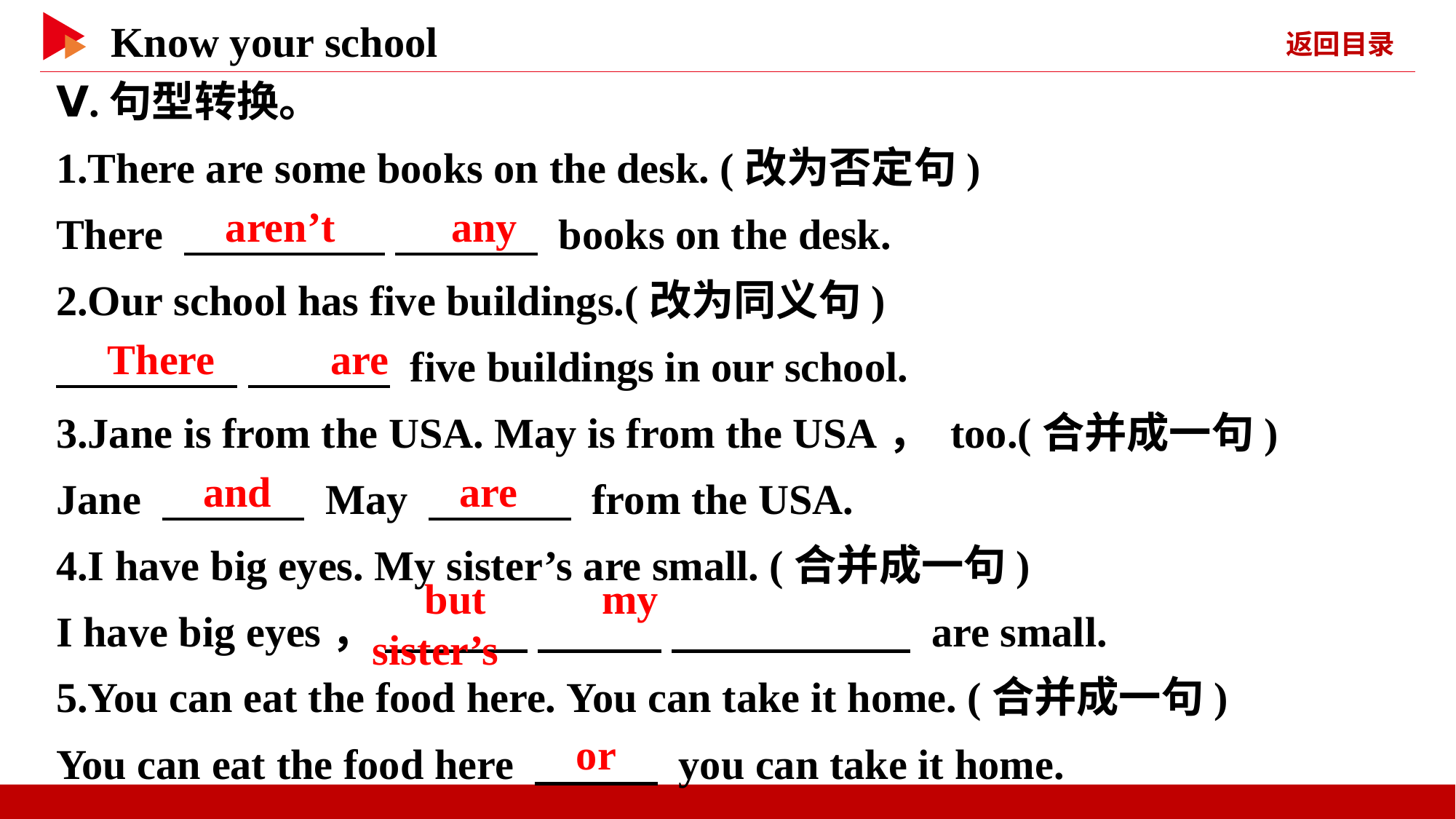

Ⅴ.句型转换。
1.There are some books on the desk. (改为否定句)
There 　            　 　      　 books on the desk.
2.Our school has five buildings.(改为同义句)
　          　 　      　 five buildings in our school.
3.Jane is from the USA. May is from the USA， too.(合并成一句)
Jane 　      　 May 　      　 from the USA.
4.I have big eyes. My sister’s are small. (合并成一句)
I have big eyes， 　      　 　    　 　                　 are small.
5.You can eat the food here. You can take it home. (合并成一句)
You can eat the food here 　    　 you can take it home.
　aren’t　 　any
　There　 　are
　and
　are
　but　 　my　 　sister’s
　or